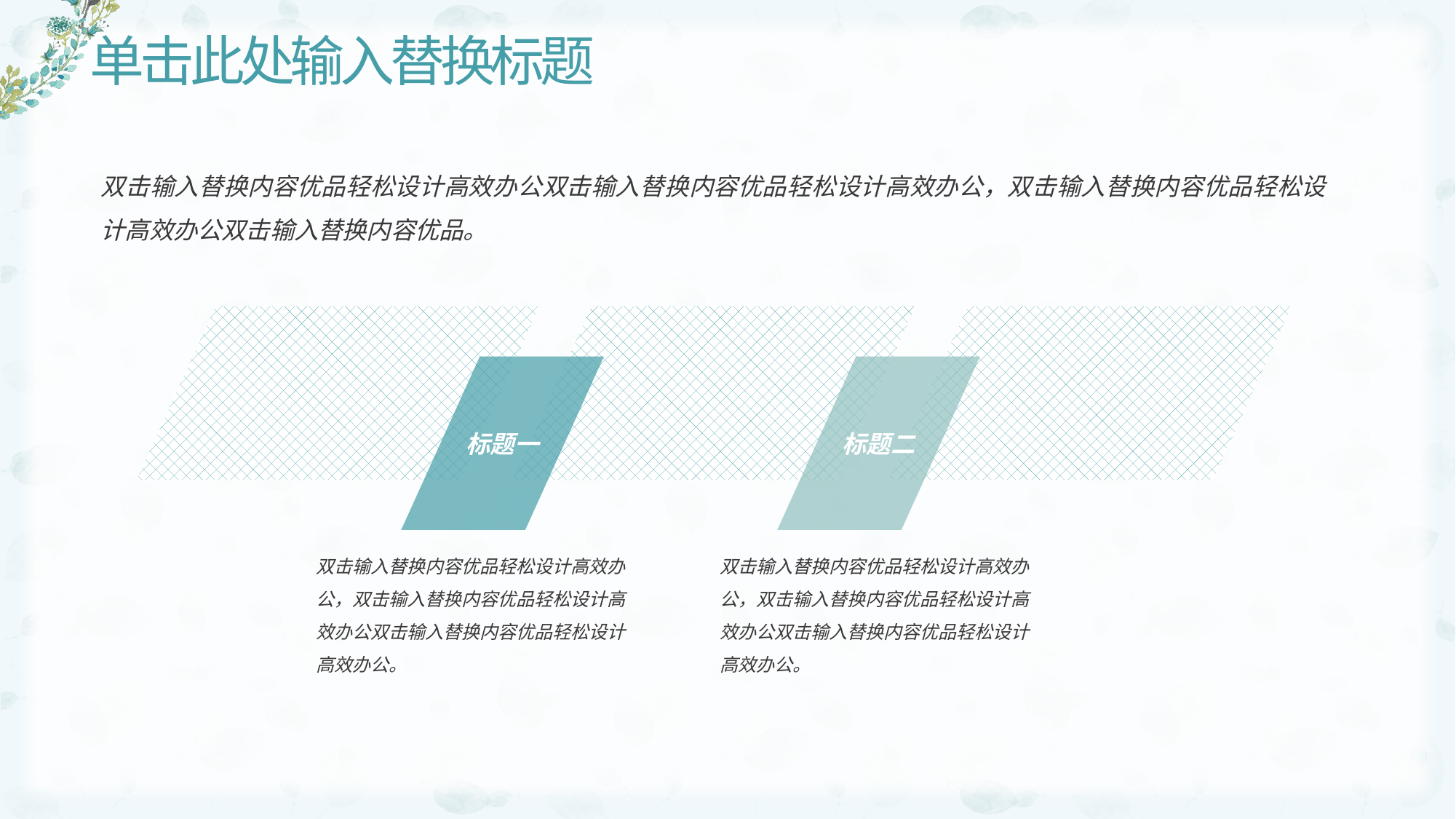

# 单击此处输入替换标题
双击输入替换内容优品轻松设计高效办公双击输入替换内容优品轻松设计高效办公，双击输入替换内容优品轻松设计高效办公双击输入替换内容优品。

标题一
标题二
双击输入替换内容优品轻松设计高效办公，双击输入替换内容优品轻松设计高效办公双击输入替换内容优品轻松设计高效办公。
双击输入替换内容优品轻松设计高效办公，双击输入替换内容优品轻松设计高效办公双击输入替换内容优品轻松设计高效办公。